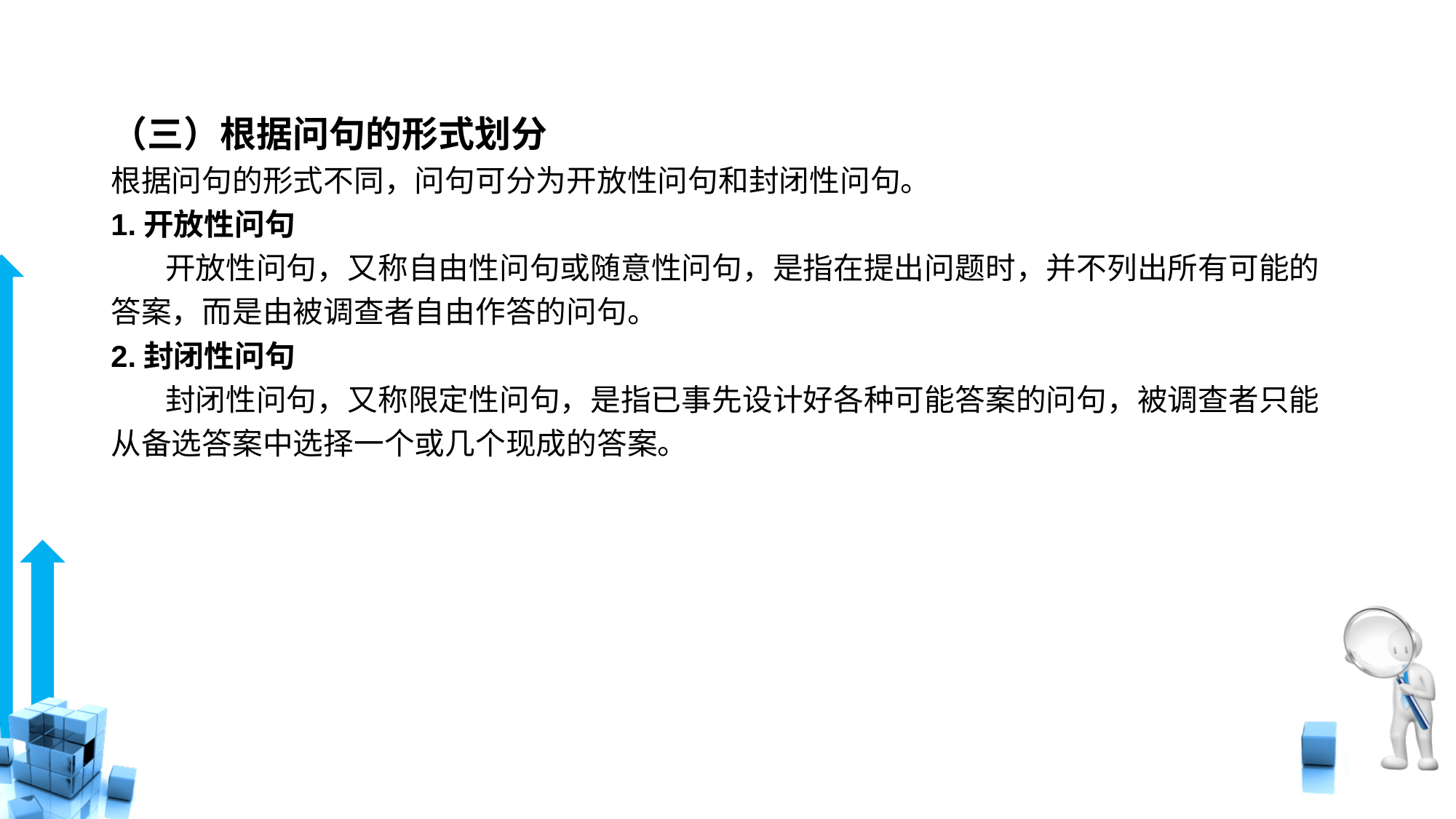

# （三）根据问句的形式划分
根据问句的形式不同，问句可分为开放性问句和封闭性问句。
1.开放性问句
       开放性问句，又称自由性问句或随意性问句，是指在提出问题时，并不列出所有可能的答案，而是由被调查者自由作答的问句。
2.封闭性问句
       封闭性问句，又称限定性问句，是指已事先设计好各种可能答案的问句，被调查者只能从备选答案中选择一个或几个现成的答案。